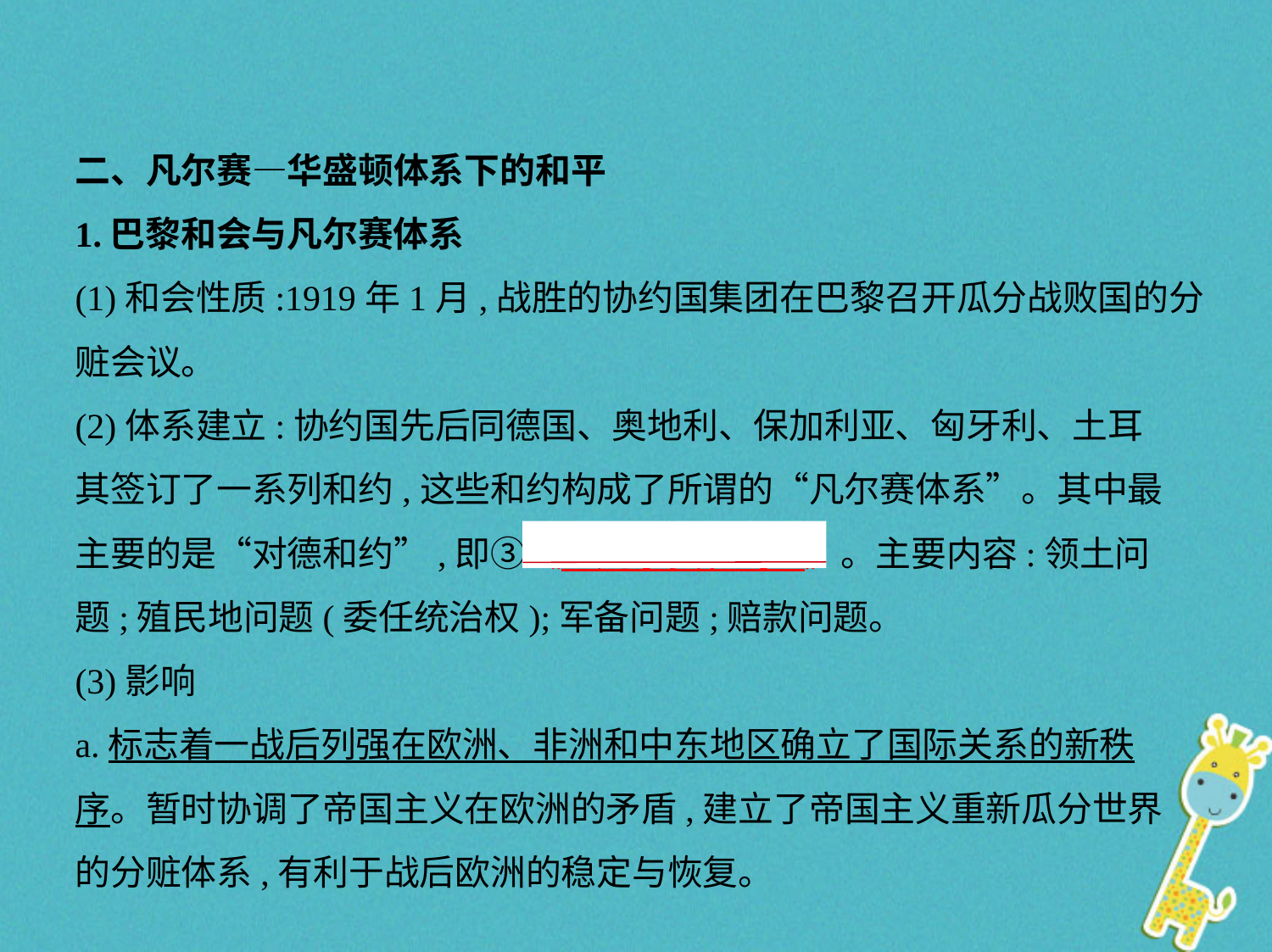

二、凡尔赛—华盛顿体系下的和平
1.巴黎和会与凡尔赛体系
(1)和会性质:1919年1月,战胜的协约国集团在巴黎召开瓜分战败国的分
赃会议。
(2)体系建立:协约国先后同德国、奥地利、保加利亚、匈牙利、土耳
其签订了一系列和约,这些和约构成了所谓的“凡尔赛体系”。其中最
主要的是“对德和约”,即③《　凡尔赛和约    》。主要内容:领土问
题;殖民地问题(委任统治权);军备问题;赔款问题。
(3)影响
a.标志着一战后列强在欧洲、非洲和中东地区确立了国际关系的新秩
序。暂时协调了帝国主义在欧洲的矛盾,建立了帝国主义重新瓜分世界
的分赃体系,有利于战后欧洲的稳定与恢复。